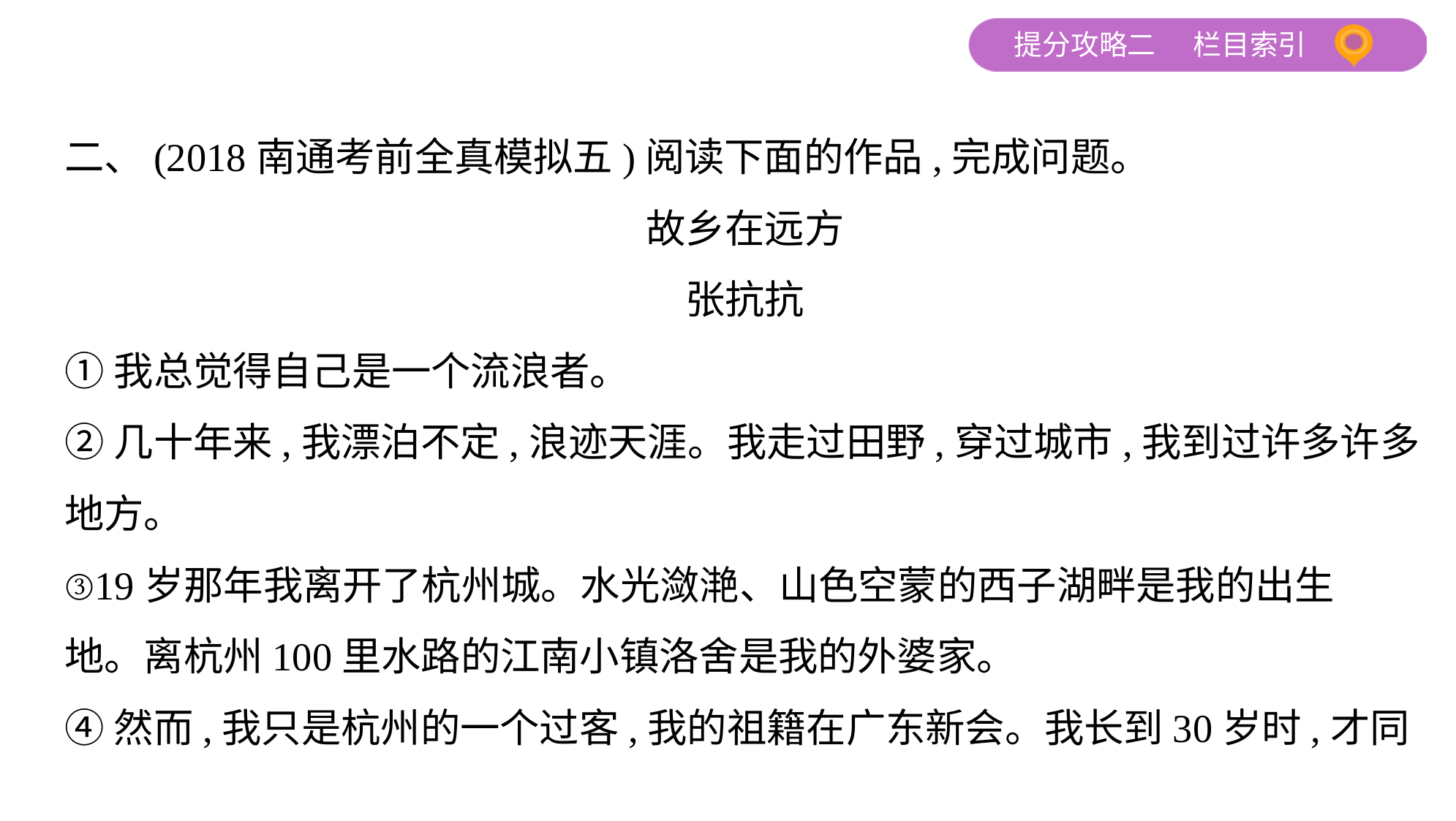

二、(2018南通考前全真模拟五)阅读下面的作品,完成问题。
故乡在远方
张抗抗
①我总觉得自己是一个流浪者。
②几十年来,我漂泊不定,浪迹天涯。我走过田野,穿过城市,我到过许多许多
地方。
③19岁那年我离开了杭州城。水光潋滟、山色空蒙的西子湖畔是我的出生
地。离杭州100里水路的江南小镇洛舍是我的外婆家。
④然而,我只是杭州的一个过客,我的祖籍在广东新会。我长到30岁时,才同